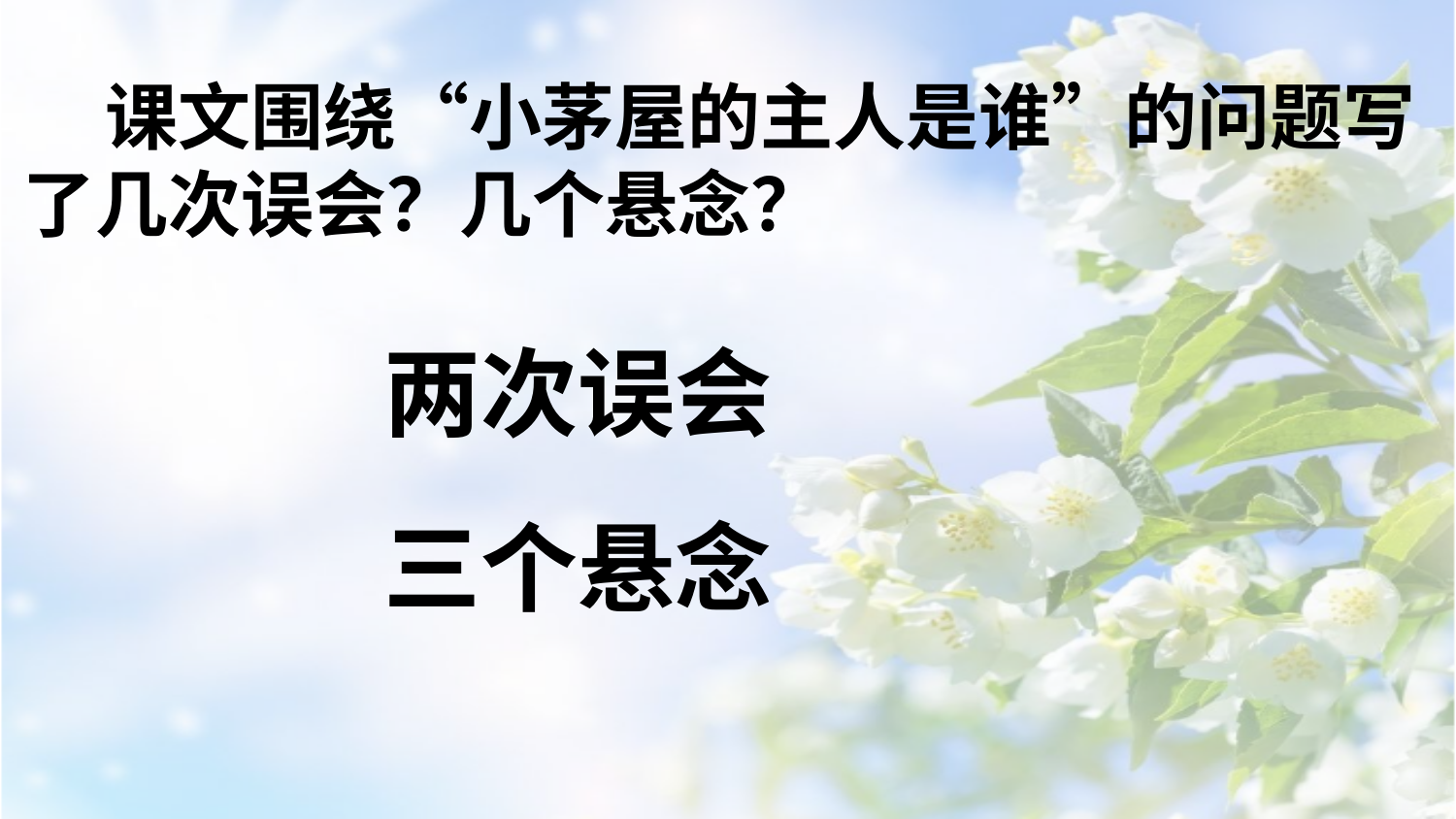

课文围绕“小茅屋的主人是谁”的问题写了几次误会？几个悬念？
    两次误会
    三个悬念